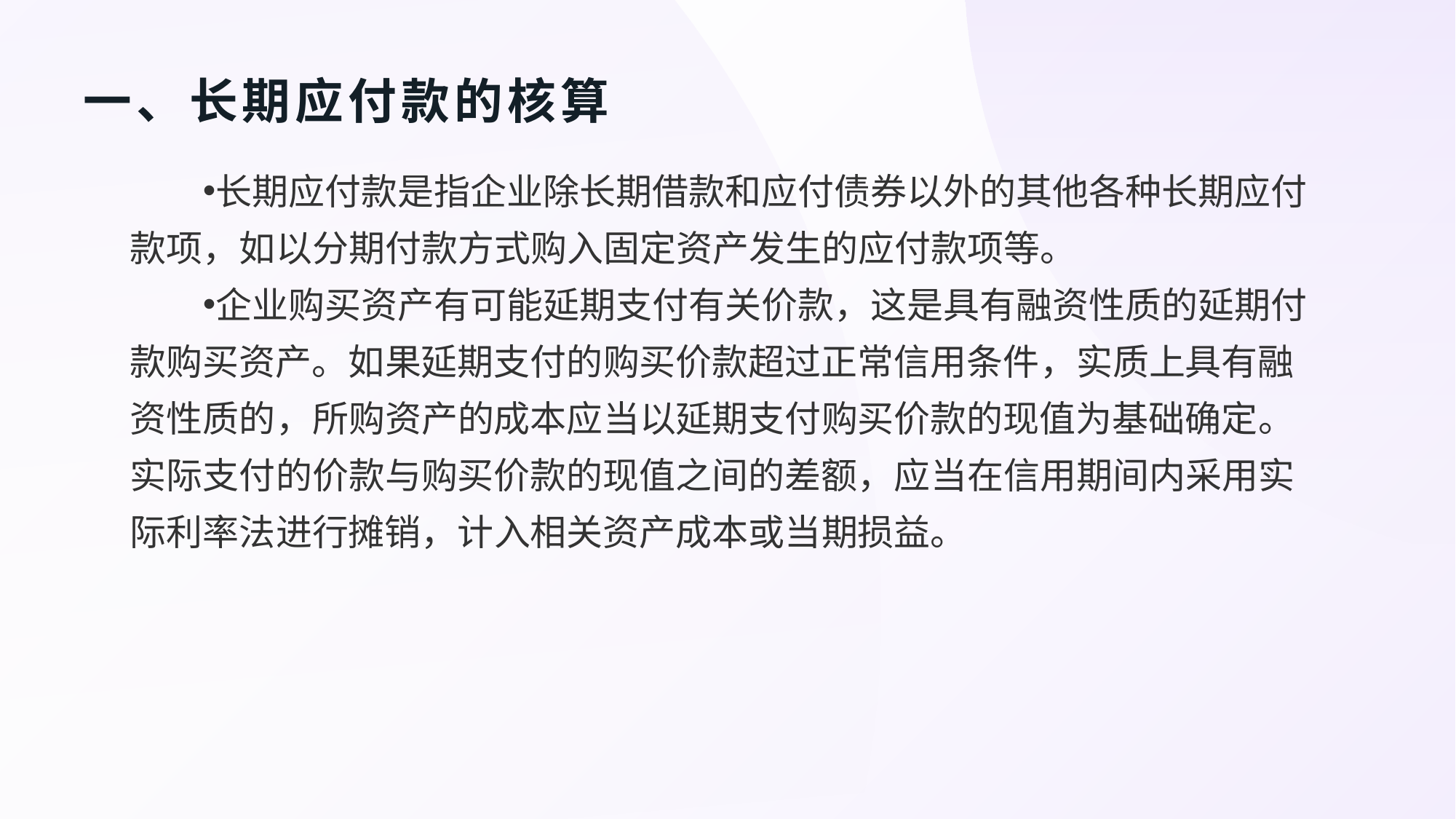

# 一、长期应付款的核算
长期应付款是指企业除长期借款和应付债券以外的其他各种长期应付款项，如以分期付款方式购入固定资产发生的应付款项等。
企业购买资产有可能延期支付有关价款，这是具有融资性质的延期付款购买资产。如果延期支付的购买价款超过正常信用条件，实质上具有融资性质的，所购资产的成本应当以延期支付购买价款的现值为基础确定。实际支付的价款与购买价款的现值之间的差额，应当在信用期间内采用实际利率法进行摊销，计入相关资产成本或当期损益。